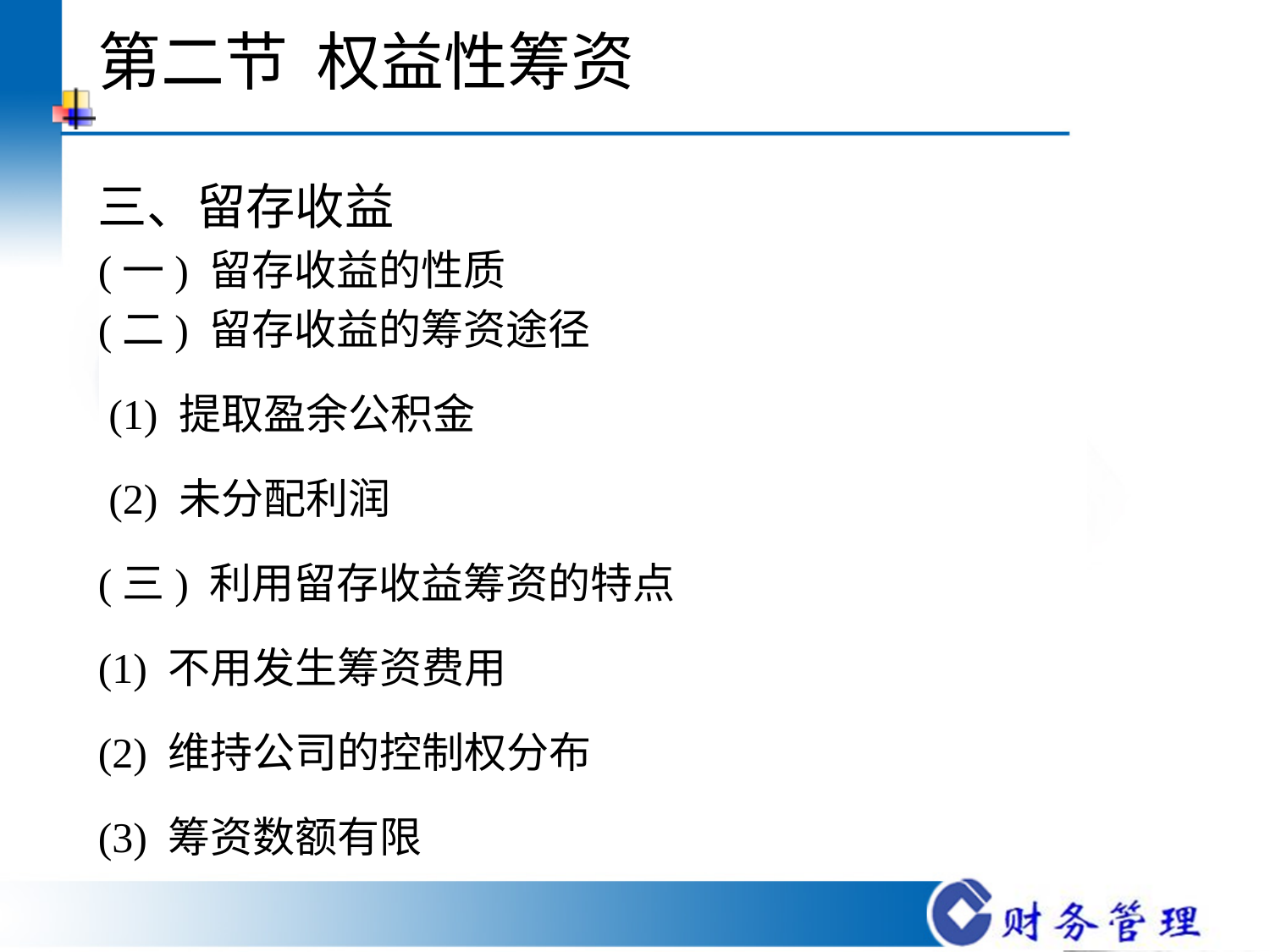

# 第二节  权益性筹资
三、留存收益
(一) 留存收益的性质
(二) 留存收益的筹资途径
 (1) 提取盈余公积金
 (2) 未分配利润
(三) 利用留存收益筹资的特点
(1) 不用发生筹资费用
(2) 维持公司的控制权分布
(3) 筹资数额有限
27